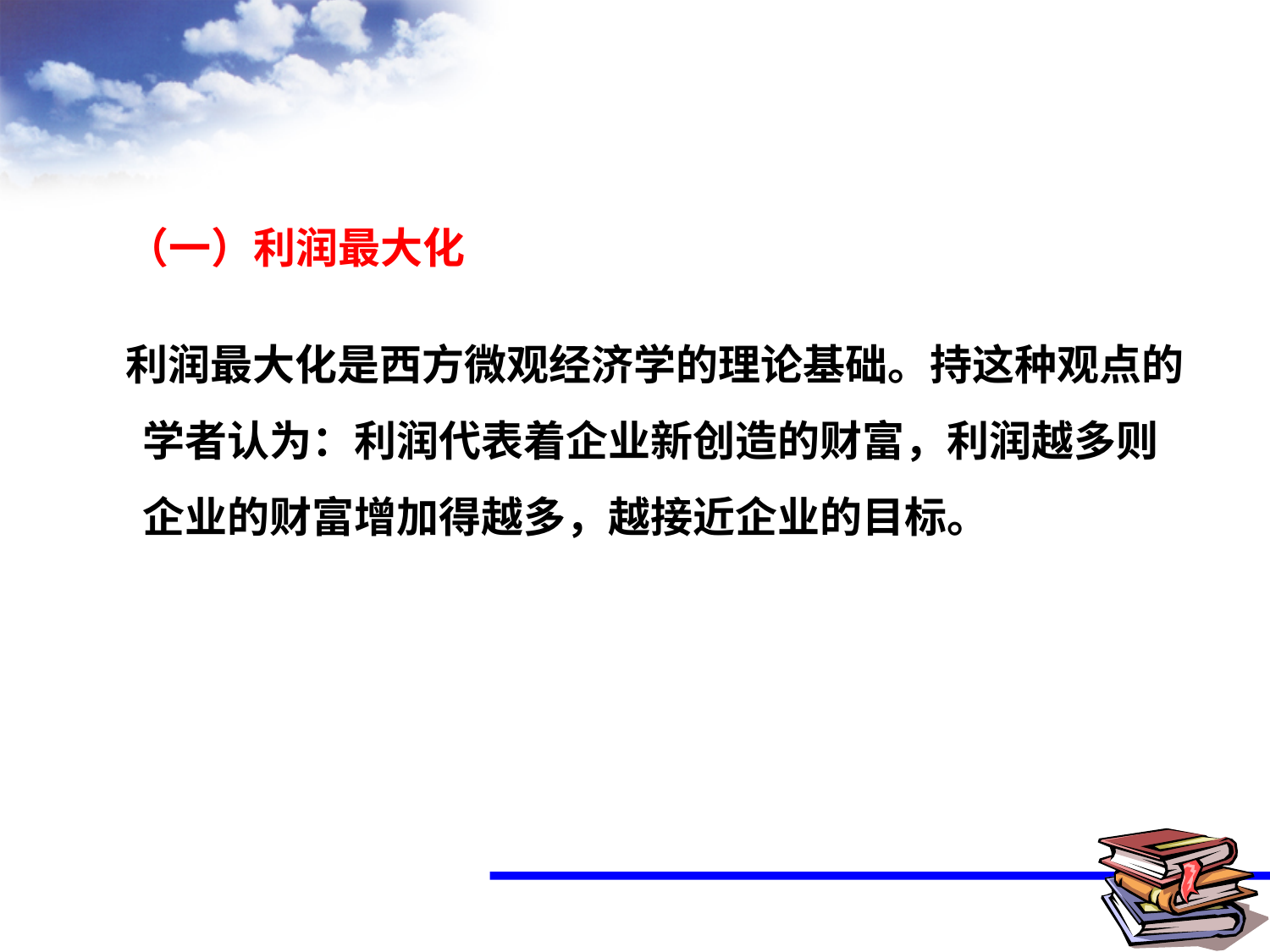

（一）利润最大化

    利润最大化是西方微观经济学的理论基础。持这种观点的学者认为：利润代表着企业新创造的财富，利润越多则企业的财富增加得越多，越接近企业的目标。